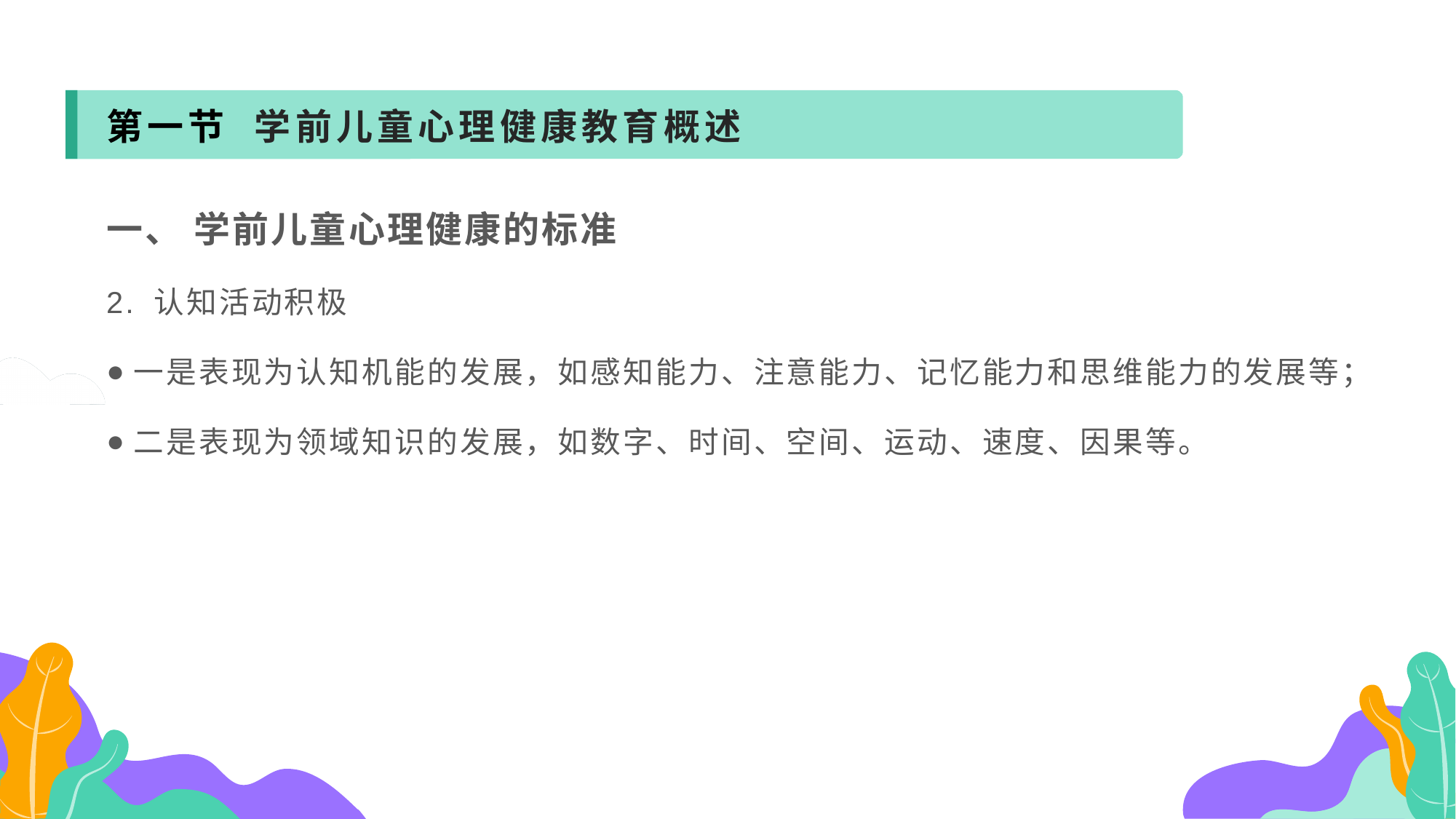

第一节  学前儿童心理健康教育概述
一、 学前儿童心理健康的标准
2. 认知活动积极
一是表现为认知机能的发展，如感知能力、注意能力、记忆能力和思维能力的发展等；
二是表现为领域知识的发展，如数字、时间、空间、运动、速度、因果等。